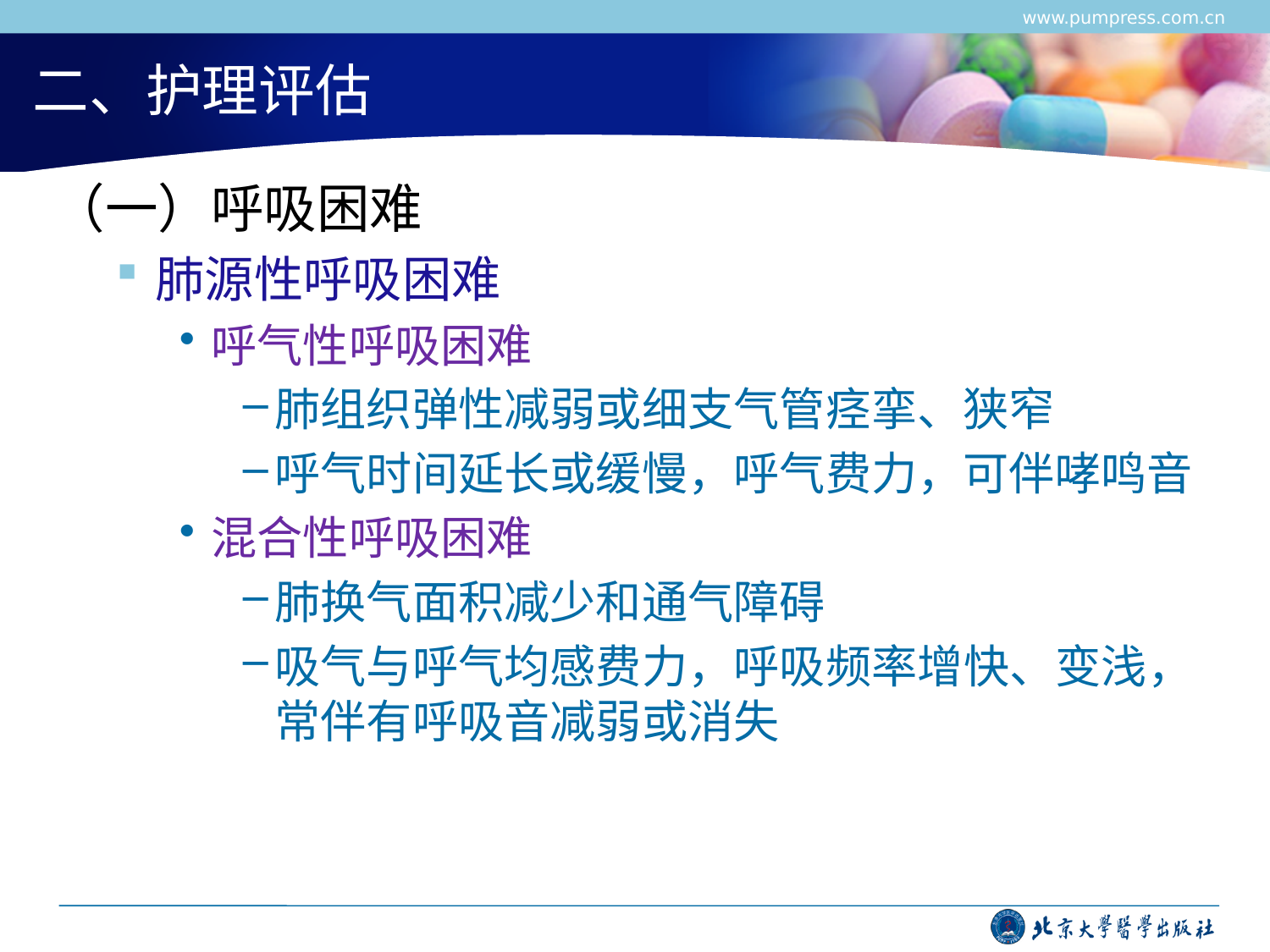

www.pumpress.com.cn
# 二、护理评估
（一）呼吸困难
肺源性呼吸困难
呼气性呼吸困难
肺组织弹性减弱或细支气管痉挛、狭窄
呼气时间延长或缓慢，呼气费力，可伴哮鸣音
混合性呼吸困难
肺换气面积减少和通气障碍
吸气与呼气均感费力，呼吸频率增快、变浅，常伴有呼吸音减弱或消失